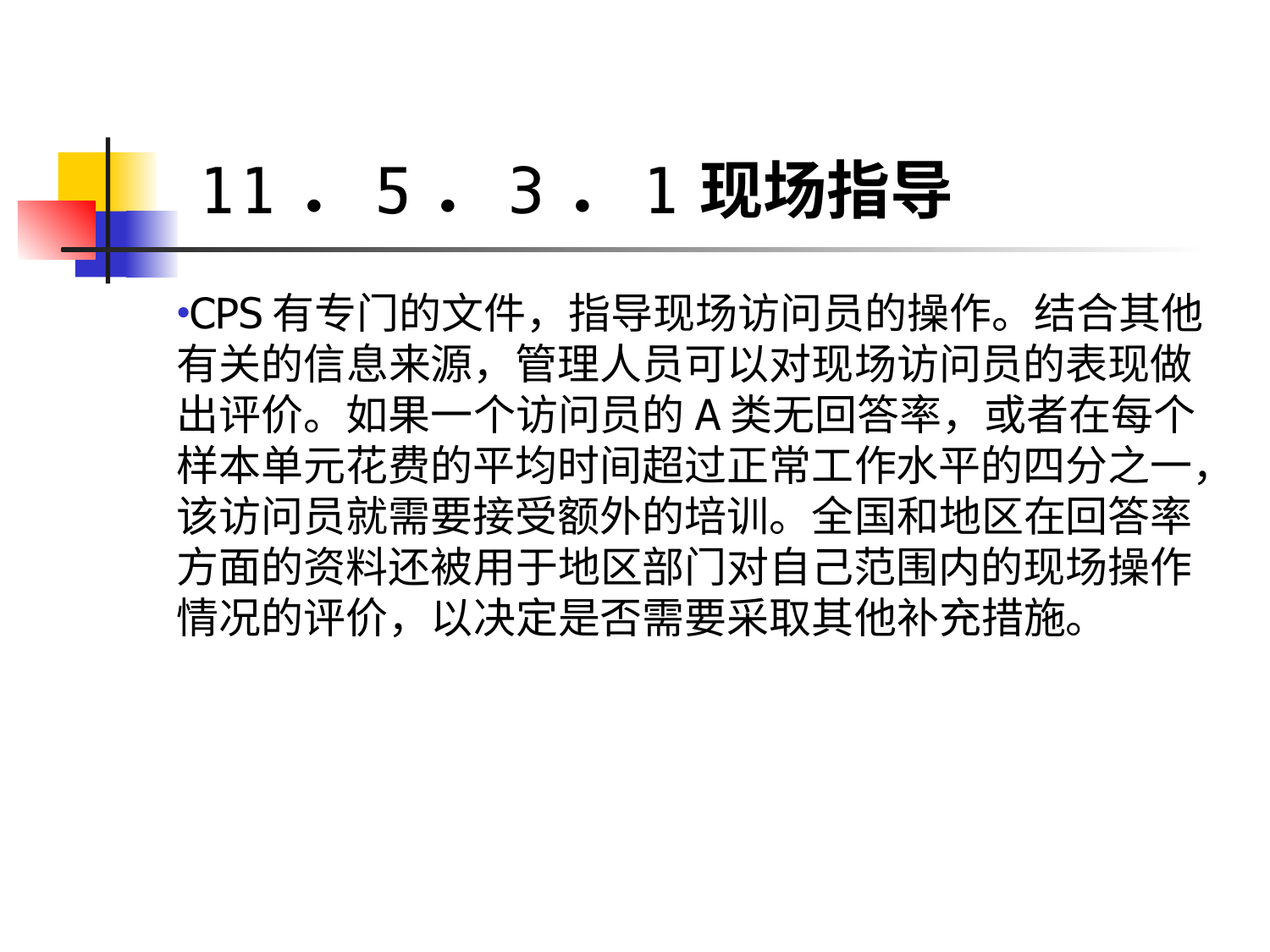

# 11．5．3．1现场指导
CPS有专门的文件，指导现场访问员的操作。结合其他有关的信息来源，管理人员可以对现场访问员的表现做出评价。如果一个访问员的A类无回答率，或者在每个样本单元花费的平均时间超过正常工作水平的四分之一，该访问员就需要接受额外的培训。全国和地区在回答率方面的资料还被用于地区部门对自己范围内的现场操作情况的评价，以决定是否需要采取其他补充措施。